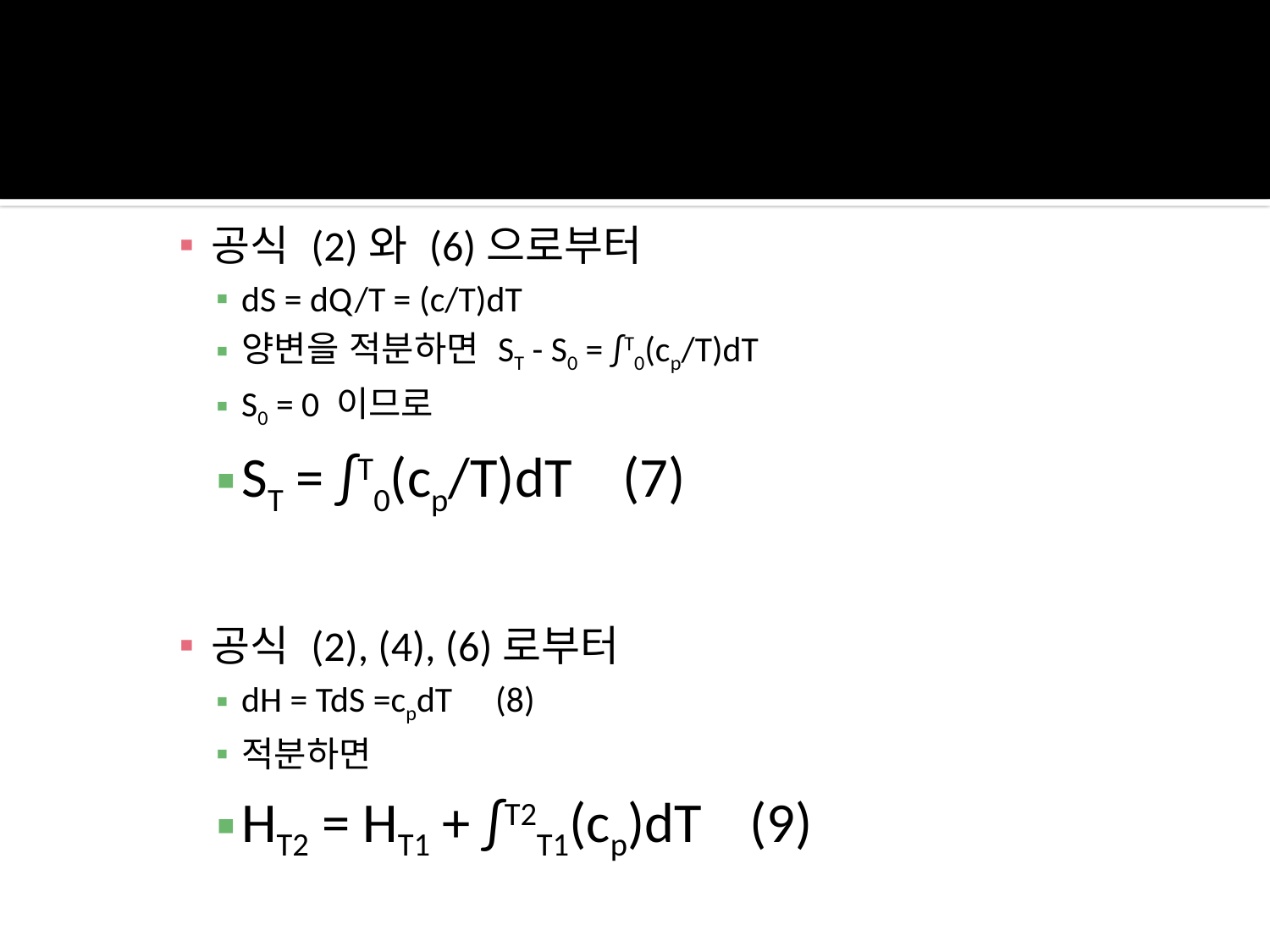

공식 (2)와 (6)으로부터
dS = dQ/T = (c/T)dT
양변을 적분하면 ST - S0 = ∫T0(cp/T)dT
S0 = 0 이므로
ST = ∫T0(cp/T)dT	(7)

공식 (2), (4), (6)로부터
dH = TdS =cpdT	(8)
적분하면
HT2 = HT1 + ∫T2T1(cp)dT	(9)